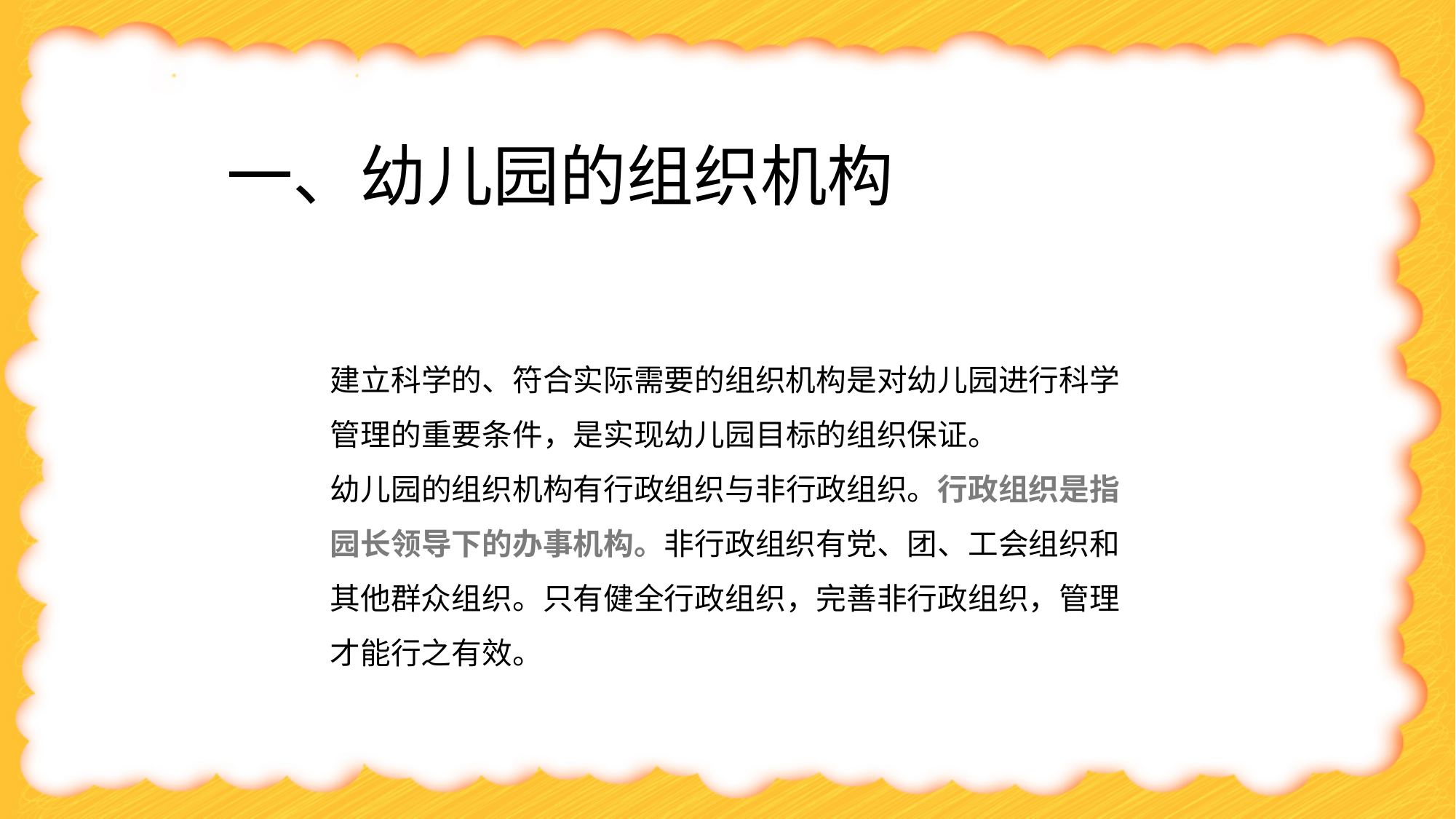

一、幼儿园的组织机构
建立科学的、符合实际需要的组织机构是对幼儿园进行科学管理的重要条件，是实现幼儿园目标的组织保证。
幼儿园的组织机构有行政组织与非行政组织。行政组织是指园长领导下的办事机构。非行政组织有党、团、工会组织和其他群众组织。只有健全行政组织，完善非行政组织，管理才能行之有效。